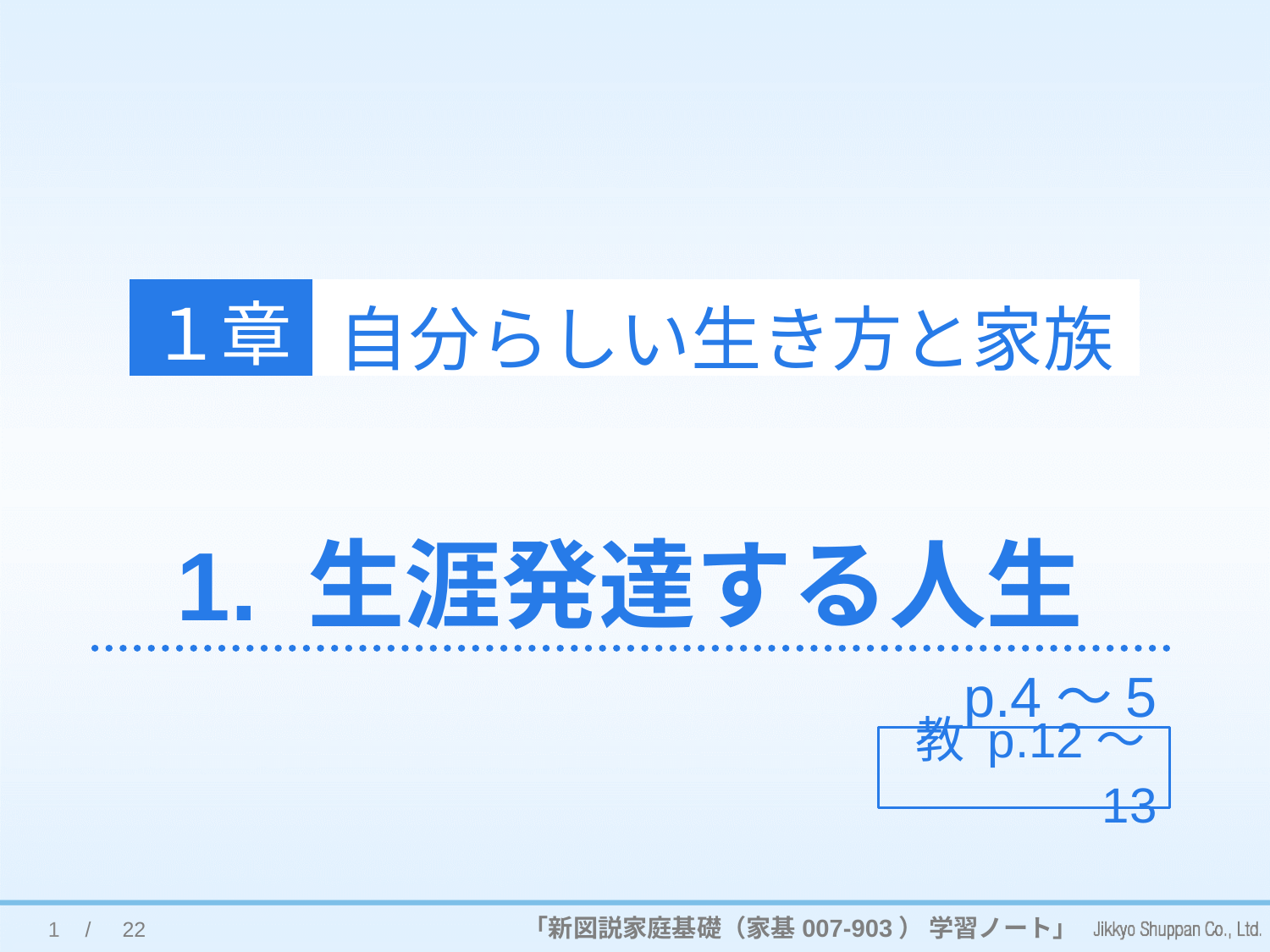

１章
自分らしい生き方と家族
# 1. 生涯発達する人生
p.4～5
教 p.12～13
1